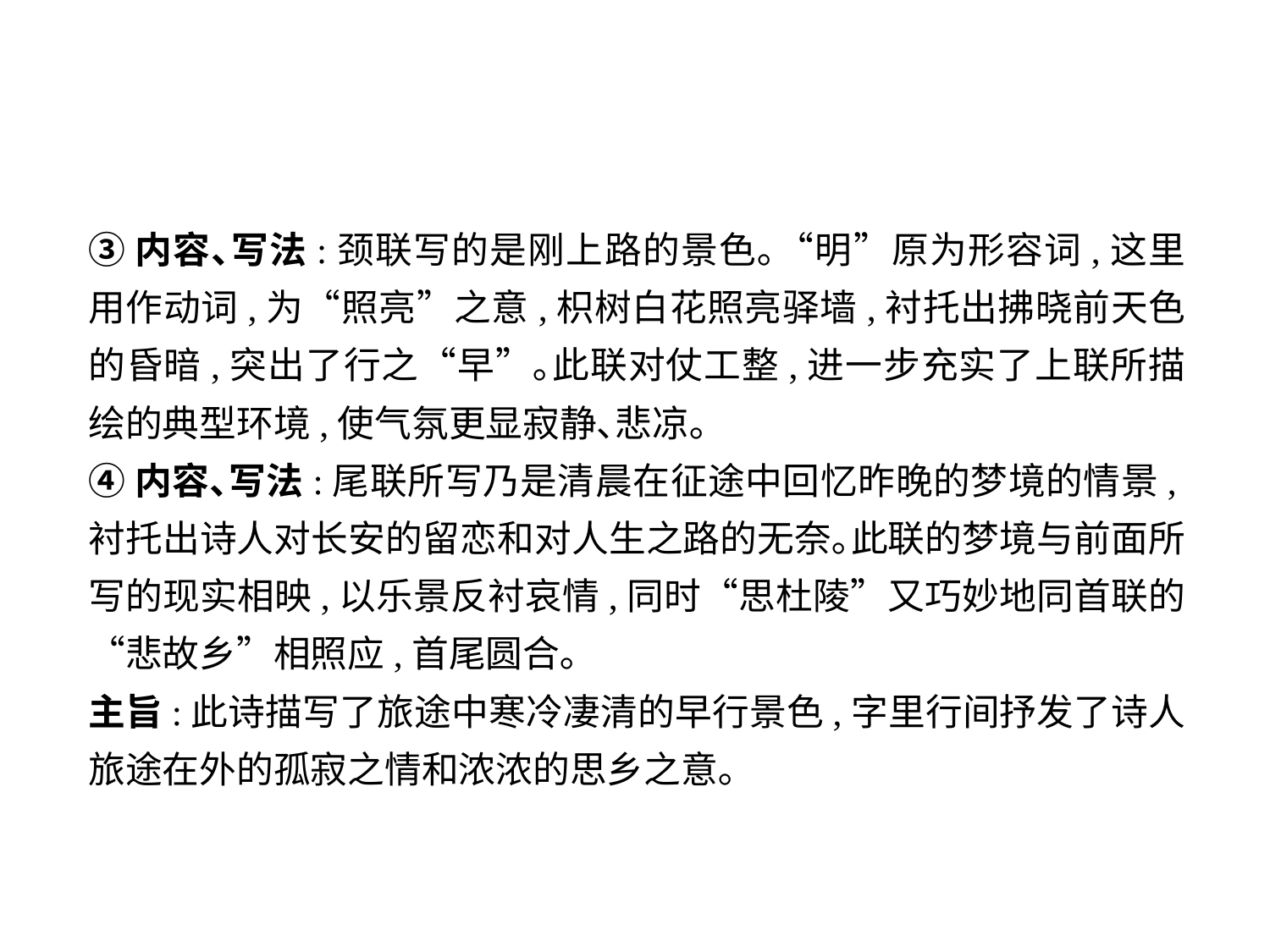

③内容､写法:颈联写的是刚上路的景色｡“明”原为形容词,这里用作动词,为“照亮”之意,枳树白花照亮驿墙,衬托出拂晓前天色的昏暗,突出了行之“早”｡此联对仗工整,进一步充实了上联所描绘的典型环境,使气氛更显寂静､悲凉｡
④内容､写法:尾联所写乃是清晨在征途中回忆昨晚的梦境的情景,衬托出诗人对长安的留恋和对人生之路的无奈｡此联的梦境与前面所写的现实相映,以乐景反衬哀情,同时“思杜陵”又巧妙地同首联的“悲故乡”相照应,首尾圆合｡
主旨:此诗描写了旅途中寒冷凄清的早行景色,字里行间抒发了诗人旅途在外的孤寂之情和浓浓的思乡之意｡